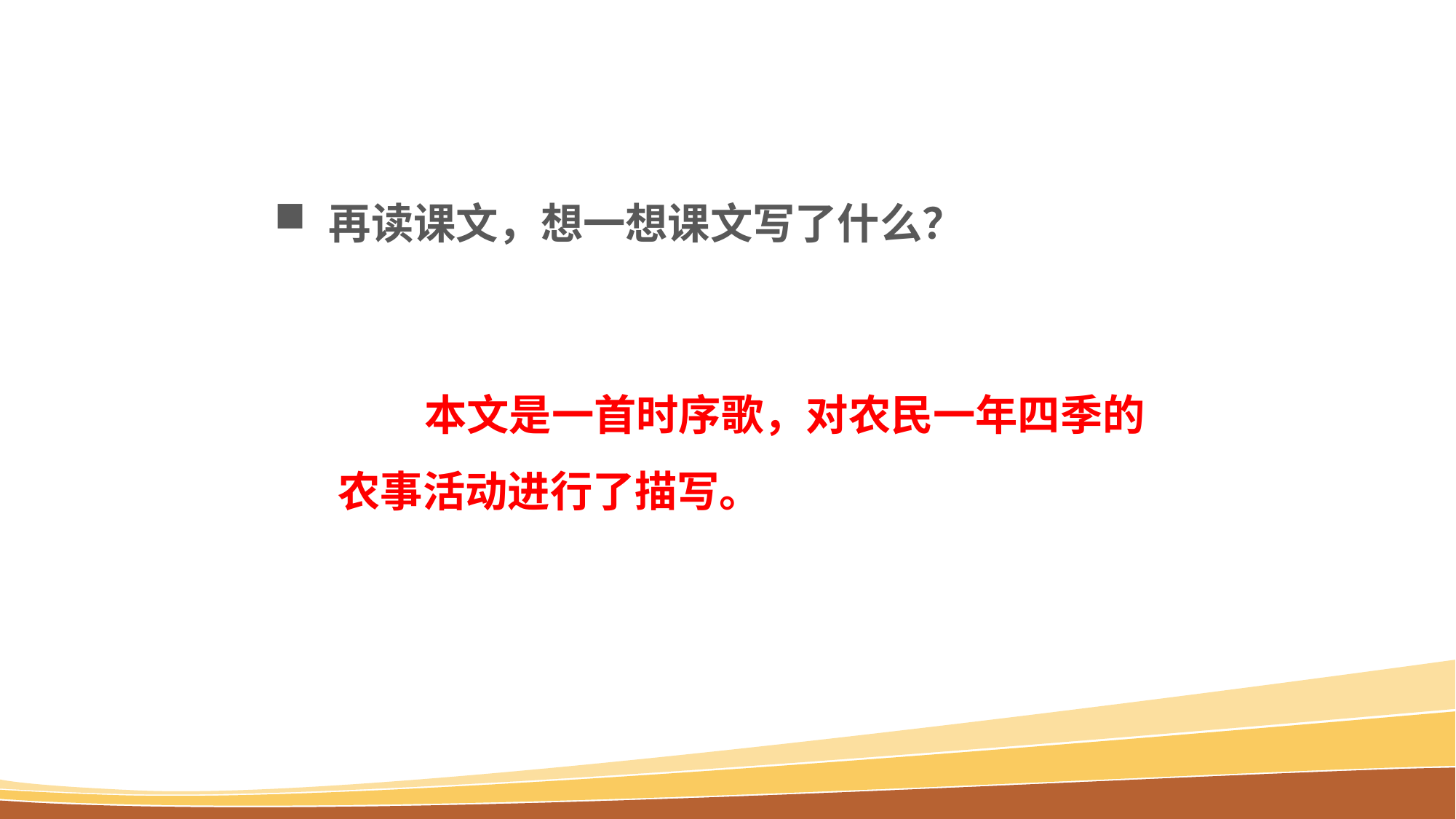

再读课文，想一想课文写了什么？
本文是一首时序歌，对农民一年四季的农事活动进行了描写。